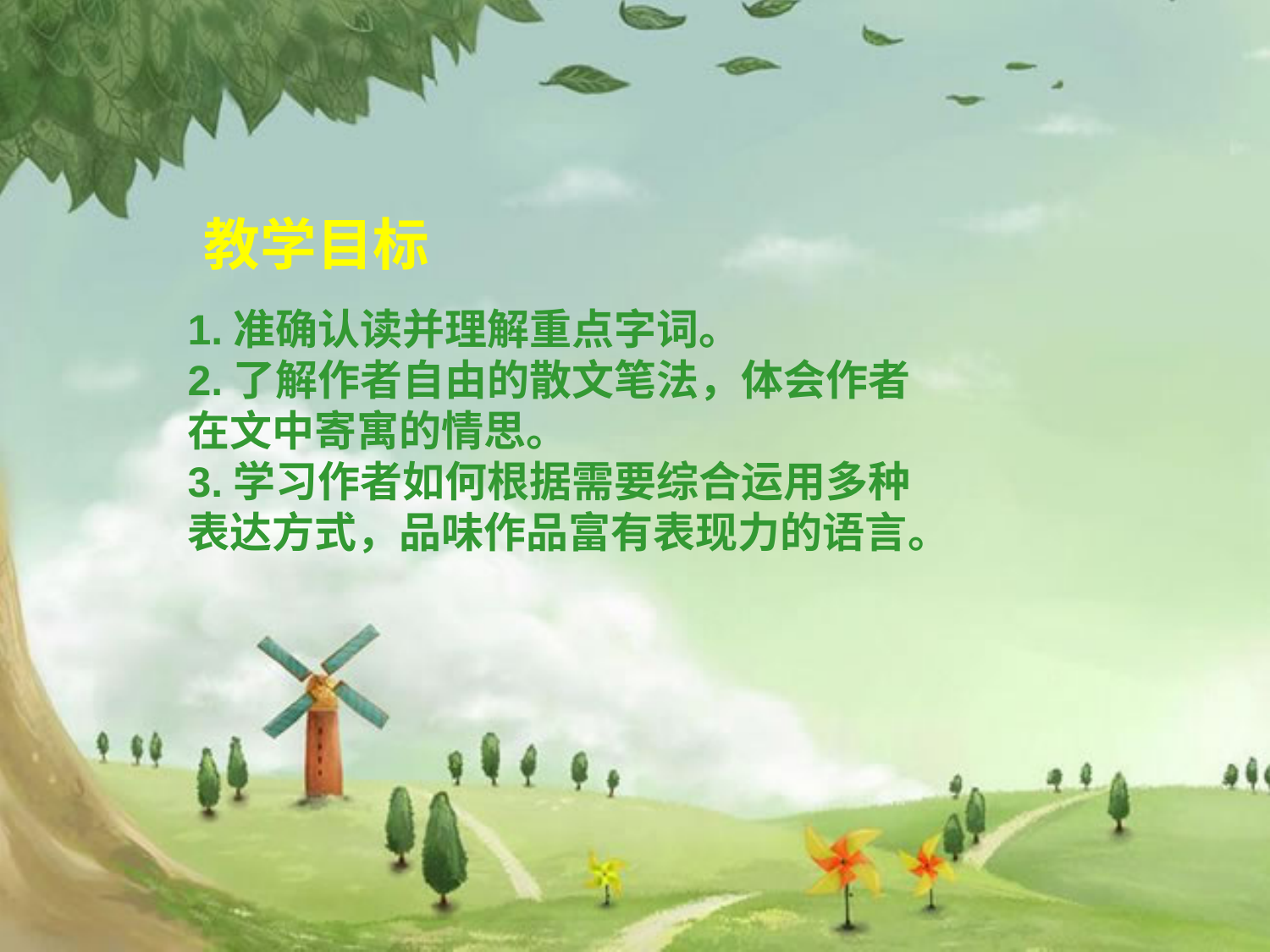

教学目标
1.准确认读并理解重点字词。
2.了解作者自由的散文笔法，体会作者在文中寄寓的情思。
3.学习作者如何根据需要综合运用多种表达方式，品味作品富有表现力的语言。